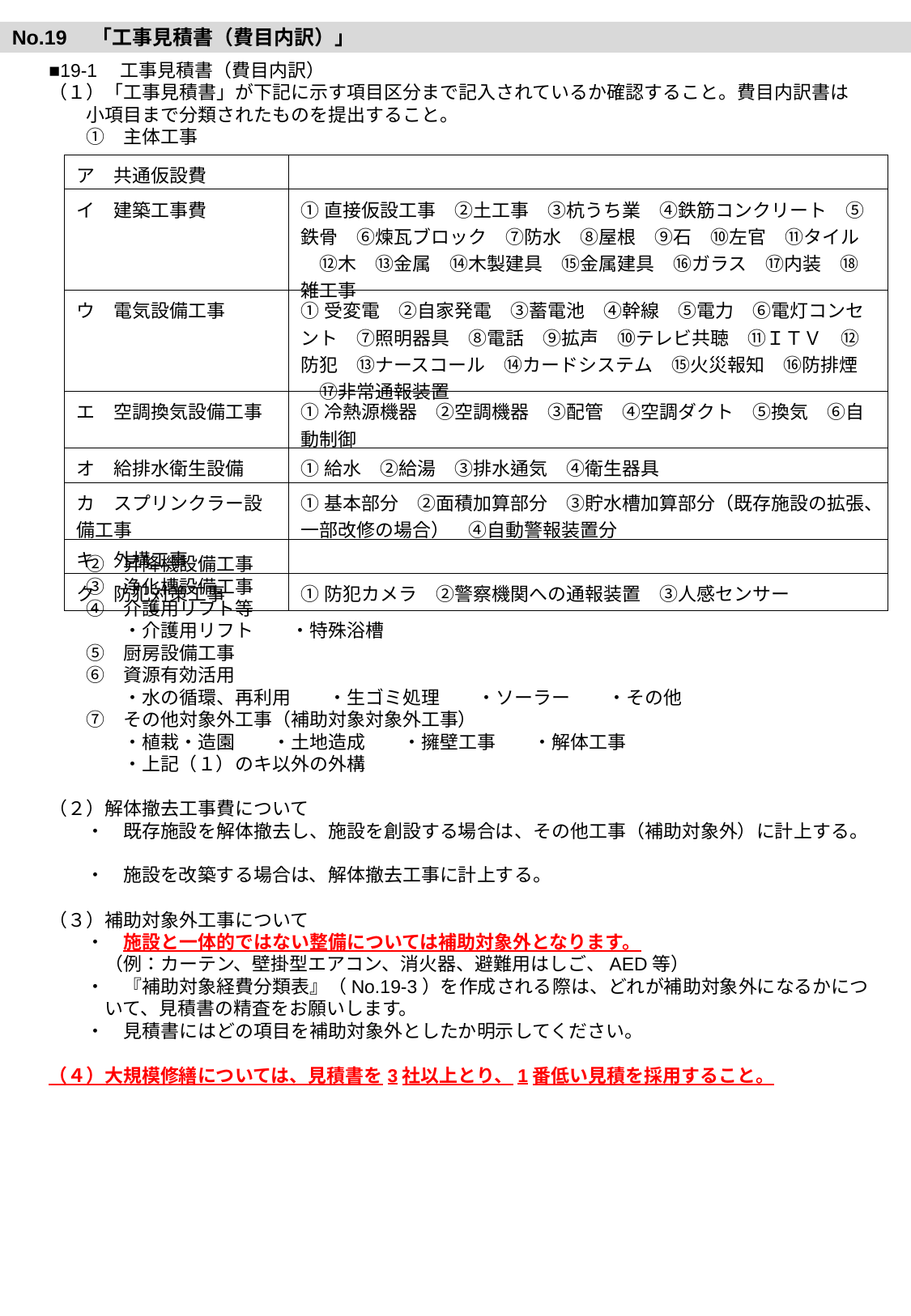

No.19　「工事見積書（費目内訳）」
■19-1　工事見積書（費目内訳）
（１）「工事見積書」が下記に示す項目区分まで記入されているか確認すること。費目内訳書は
　　小項目まで分類されたものを提出すること。
　　①　主体工事
| ア　共通仮設費 |  |
| --- | --- |
| イ　建築工事費 | ①直接仮設工事　②土工事　③杭うち業　④鉄筋コンクリート　⑤鉄骨　⑥煉瓦ブロック　⑦防水　⑧屋根　⑨石　⑩左官　⑪タイル　⑫木　⑬金属　⑭木製建具　⑮金属建具　⑯ガラス　⑰内装　⑱雑工事 |
| ウ　電気設備工事 | ①受変電　②自家発電　③蓄電池　④幹線　⑤電力　⑥電灯コンセント　⑦照明器具　⑧電話　⑨拡声　⑩テレビ共聴　⑪ＩＴＶ　⑫防犯　⑬ナースコール　⑭カードシステム　⑮火災報知　⑯防排煙　⑰非常通報装置 |
| エ　空調換気設備工事 | ①冷熱源機器　②空調機器　③配管　④空調ダクト　⑤換気　⑥自動制御 |
| オ　給排水衛生設備 | ①給水　②給湯　③排水通気　④衛生器具 |
| カ　スプリンクラー設備工事 | ①基本部分　②面積加算部分　③貯水槽加算部分（既存施設の拡張、一部改修の場合）　④自動警報装置分 |
| キ　外構工事 |  |
| ク　防犯対策工事 | ①防犯カメラ　②警察機関への通報装置　③人感センサー |
　　②　昇降機設備工事
　　③　浄化槽設備工事
　　④　介護用リフト等
　　　　・介護用リフト　　・特殊浴槽
　　⑤　厨房設備工事
　　⑥　資源有効活用
　　　　・水の循環、再利用　　・生ゴミ処理　　・ソーラー　　・その他
　　⑦　その他対象外工事（補助対象対象外工事）
　　　　・植栽・造園　　・土地造成　　・擁壁工事　　・解体工事
　　　　・上記（１）のキ以外の外構

（２）解体撤去工事費について
　　・　既存施設を解体撤去し、施設を創設する場合は、その他工事（補助対象外）に計上する。
　　・　施設を改築する場合は、解体撤去工事に計上する。

（３）補助対象外工事について
　　・　施設と一体的ではない整備については補助対象外となります。
　　　（例：カーテン、壁掛型エアコン、消火器、避難用はしご、AED等）
　　・　『補助対象経費分類表』（No.19-3）を作成される際は、どれが補助対象外になるかにつ
　　　いて、見積書の精査をお願いします。
　　・　見積書にはどの項目を補助対象外としたか明示してください。

（４）大規模修繕については、見積書を3社以上とり、1番低い見積を採用すること。